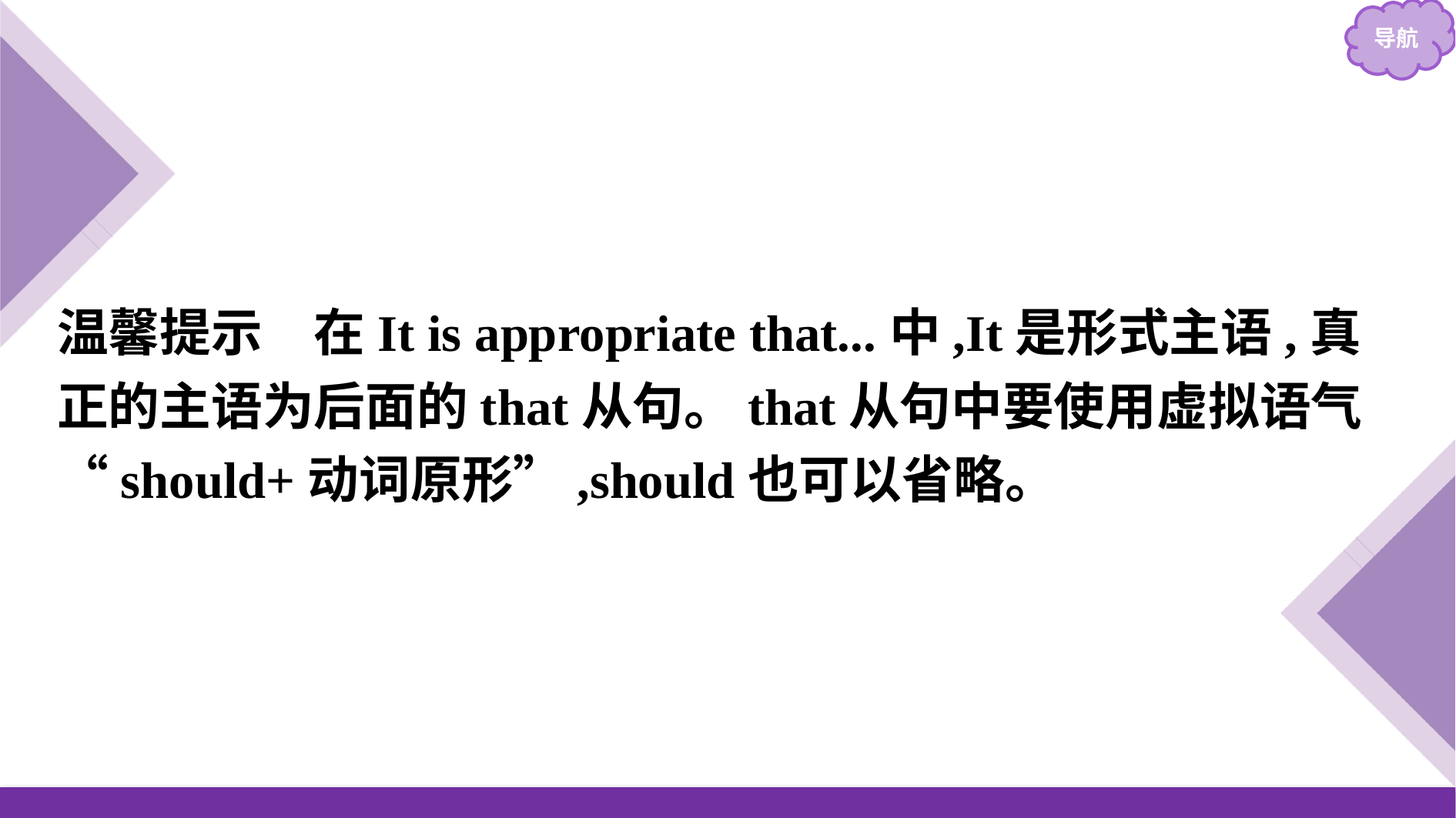

温馨提示　在It is appropriate that...中,It是形式主语,真正的主语为后面的that从句。that从句中要使用虚拟语气“should+动词原形”,should也可以省略。